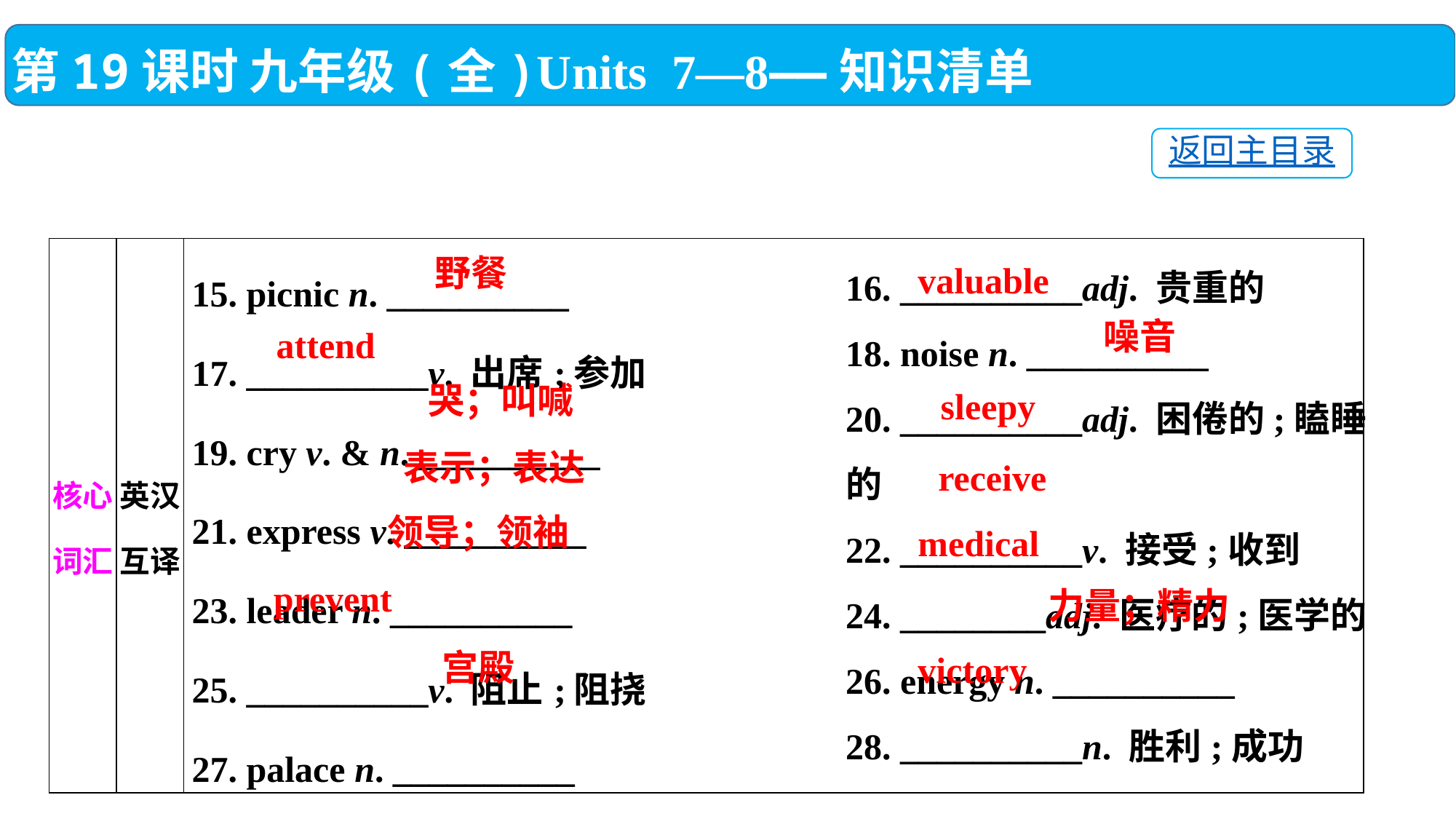

第19课时 九年级(全)Units  7—8——知识清单
返回主目录
16. __________adj. 贵重的
18. noise n. __________
20. __________adj. 困倦的;瞌睡的
22. __________v. 接受;收到
24. ________adj. 医疗的;医学的
26. energy n. __________
28. __________n. 胜利;成功

| 核心词汇 | 英汉互译 | 15. picnic n. \_\_\_\_\_\_\_\_\_\_　　　 17. \_\_\_\_\_\_\_\_\_\_v. 出席;参加 19. cry v. & n. \_\_\_\_\_\_\_\_\_\_　　　 21. express v. \_\_\_\_\_\_\_\_\_\_　　　 23. leader n. \_\_\_\_\_\_\_\_\_\_ 　　　 25. \_\_\_\_\_\_\_\_\_\_v. 阻止;阻挠 27. palace n. \_\_\_\_\_\_\_\_\_\_ |
| --- | --- | --- |
野餐
valuable
噪音
attend
哭；叫喊
sleepy
表示；表达
receive
领导；领袖
medical
prevent
力量；精力
宫殿
victory